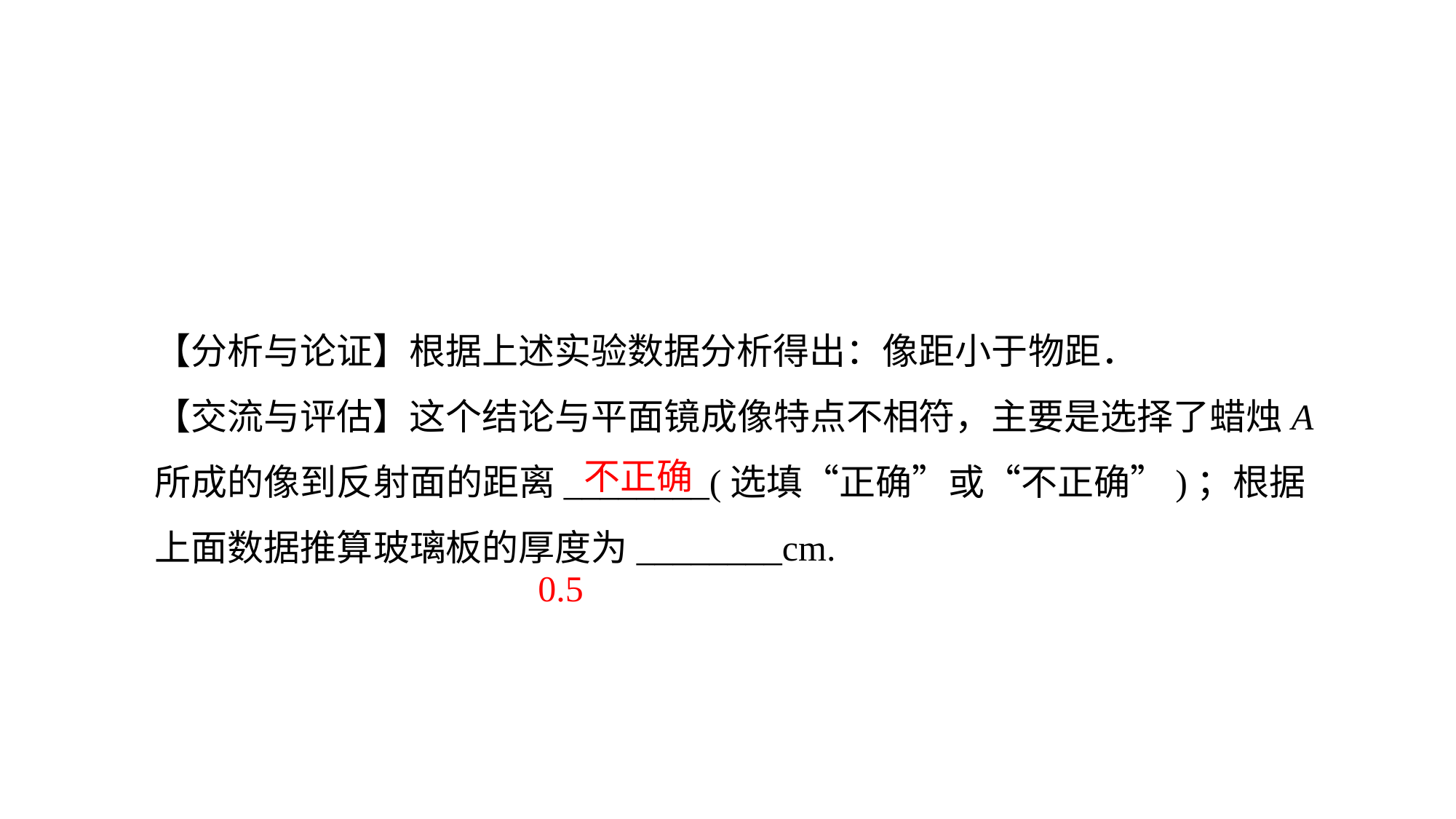

【分析与论证】根据上述实验数据分析得出：像距小于物距．
【交流与评估】这个结论与平面镜成像特点不相符，主要是选择了蜡烛A所成的像到反射面的距离________(选填“正确”或“不正确”)；根据上面数据推算玻璃板的厚度为________cm.
 不正确
　0.5